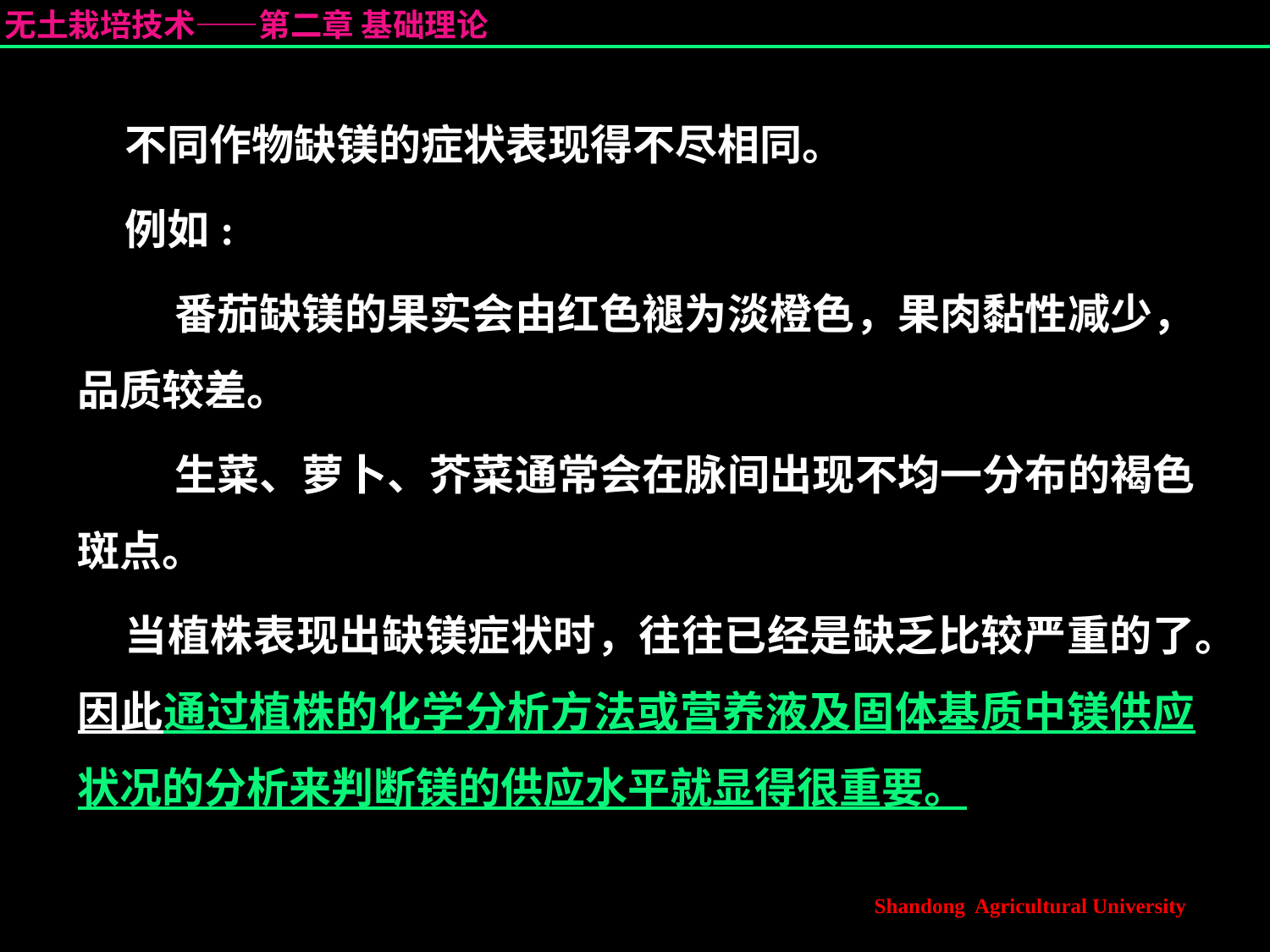

不同作物缺镁的症状表现得不尽相同。
例如:
    番茄缺镁的果实会由红色褪为淡橙色，果肉黏性减少，品质较差。
    生菜、萝卜、芥菜通常会在脉间出现不均一分布的褐色斑点。
当植株表现出缺镁症状时，往往已经是缺乏比较严重的了。因此通过植株的化学分析方法或营养液及固体基质中镁供应状况的分析来判断镁的供应水平就显得很重要。